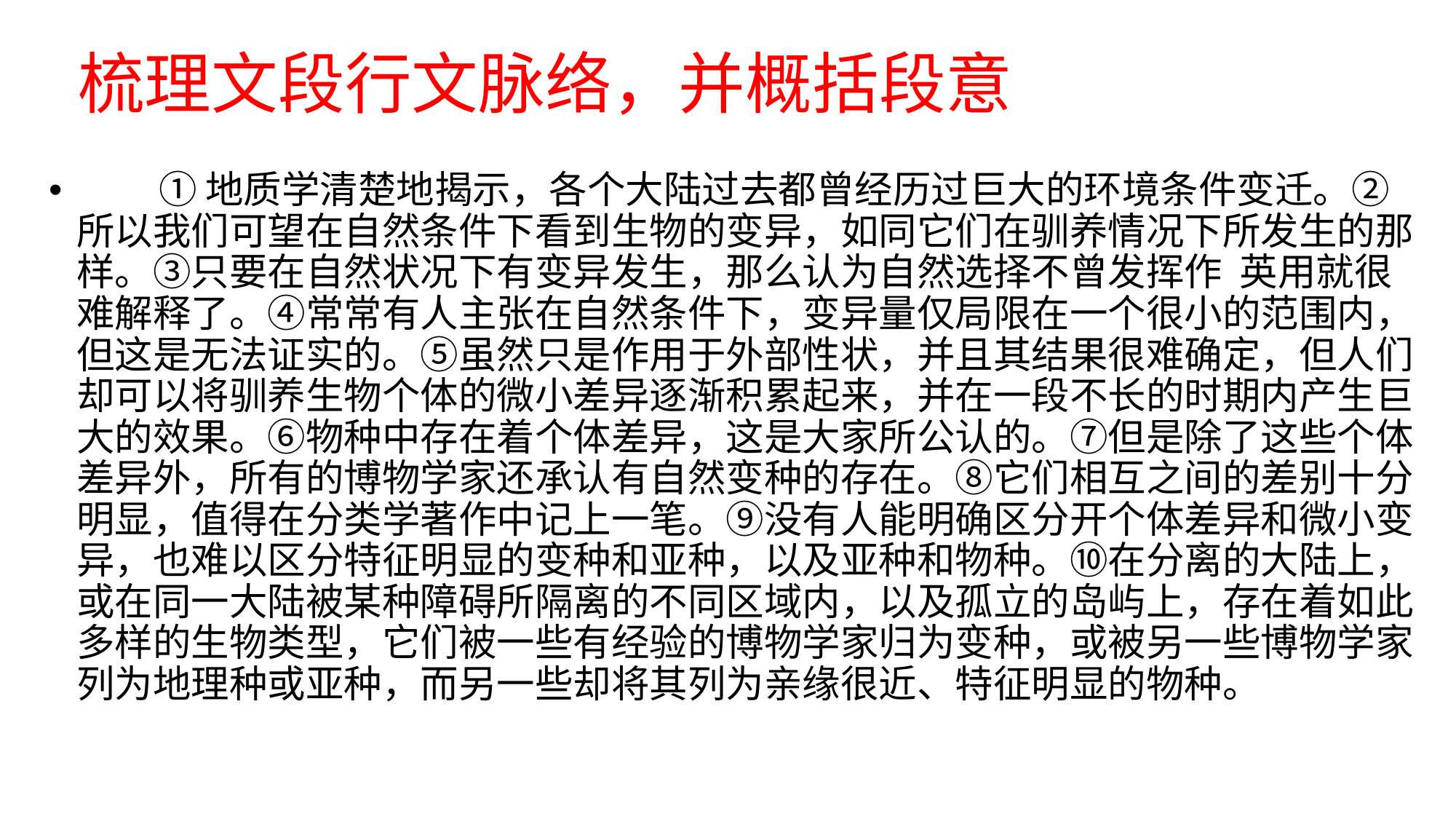

# 梳理文段行文脉络，并概括段意
        ①地质学清楚地揭示，各个大陆过去都曾经历过巨大的环境条件变迁。②所以我们可望在自然条件下看到生物的变异，如同它们在驯养情况下所发生的那样。③只要在自然状况下有变异发生，那么认为自然选择不曾发挥作  英用就很难解释了。④常常有人主张在自然条件下，变异量仅局限在一个很小的范围内，但这是无法证实的。⑤虽然只是作用于外部性状，并且其结果很难确定，但人们却可以将驯养生物个体的微小差异逐渐积累起来，并在一段不长的时期内产生巨大的效果。⑥物种中存在着个体差异，这是大家所公认的。⑦但是除了这些个体差异外，所有的博物学家还承认有自然变种的存在。⑧它们相互之间的差别十分明显，值得在分类学著作中记上一笔。⑨没有人能明确区分开个体差异和微小变异，也难以区分特征明显的变种和亚种，以及亚种和物种。⑩在分离的大陆上，或在同一大陆被某种障碍所隔离的不同区域内，以及孤立的岛屿上，存在着如此多样的生物类型，它们被一些有经验的博物学家归为变种，或被另一些博物学家列为地理种或亚种，而另一些却将其列为亲缘很近、特征明显的物种。